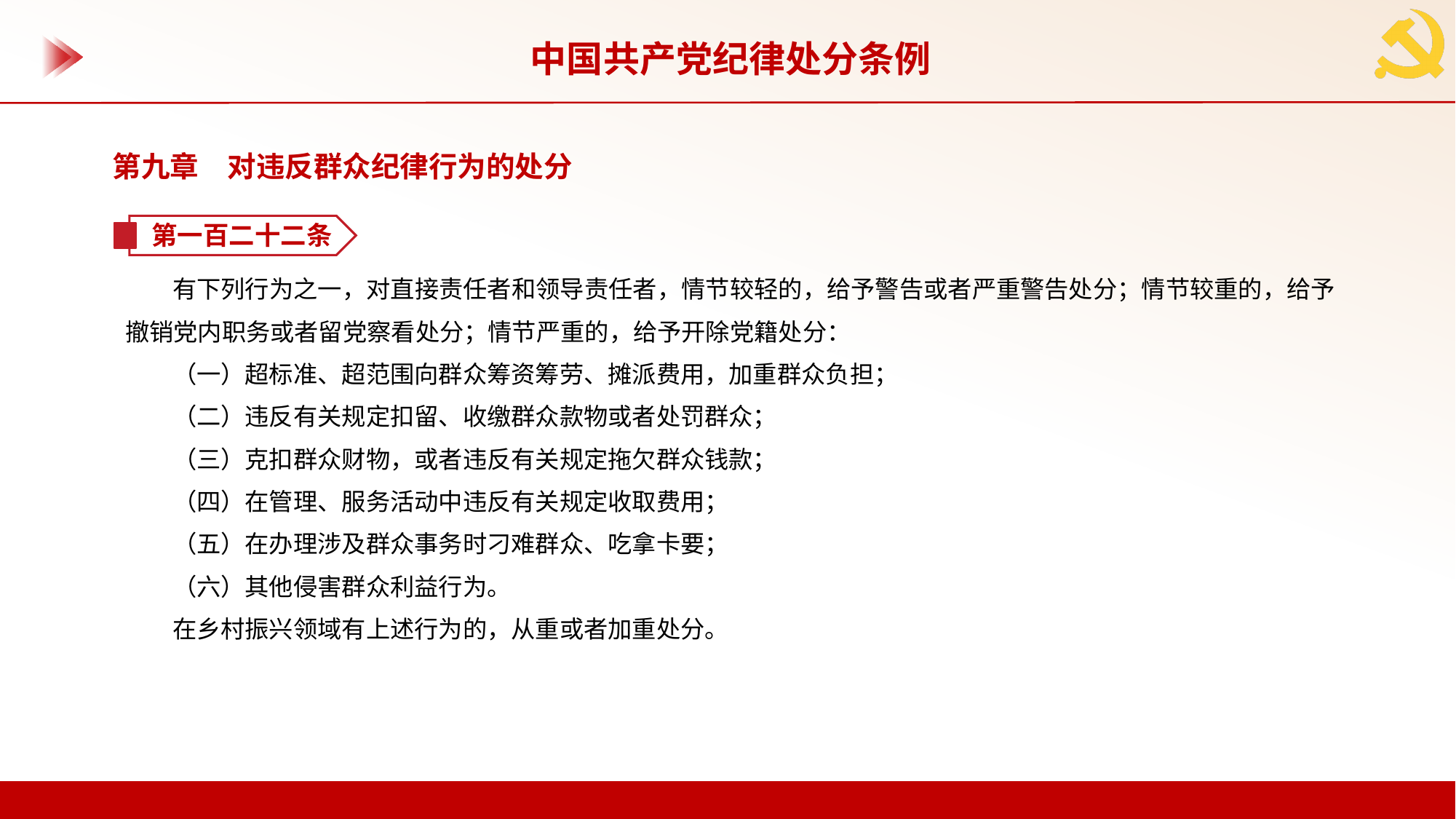

中国共产党纪律处分条例
第九章　对违反群众纪律行为的处分
第一百二十二条

有下列行为之一，对直接责任者和领导责任者，情节较轻的，给予警告或者严重警告处分；情节较重的，给予撤销党内职务或者留党察看处分；情节严重的，给予开除党籍处分：
（一）超标准、超范围向群众筹资筹劳、摊派费用，加重群众负担；
（二）违反有关规定扣留、收缴群众款物或者处罚群众；
（三）克扣群众财物，或者违反有关规定拖欠群众钱款；
（四）在管理、服务活动中违反有关规定收取费用；
（五）在办理涉及群众事务时刁难群众、吃拿卡要；
（六）其他侵害群众利益行为。
在乡村振兴领域有上述行为的，从重或者加重处分。